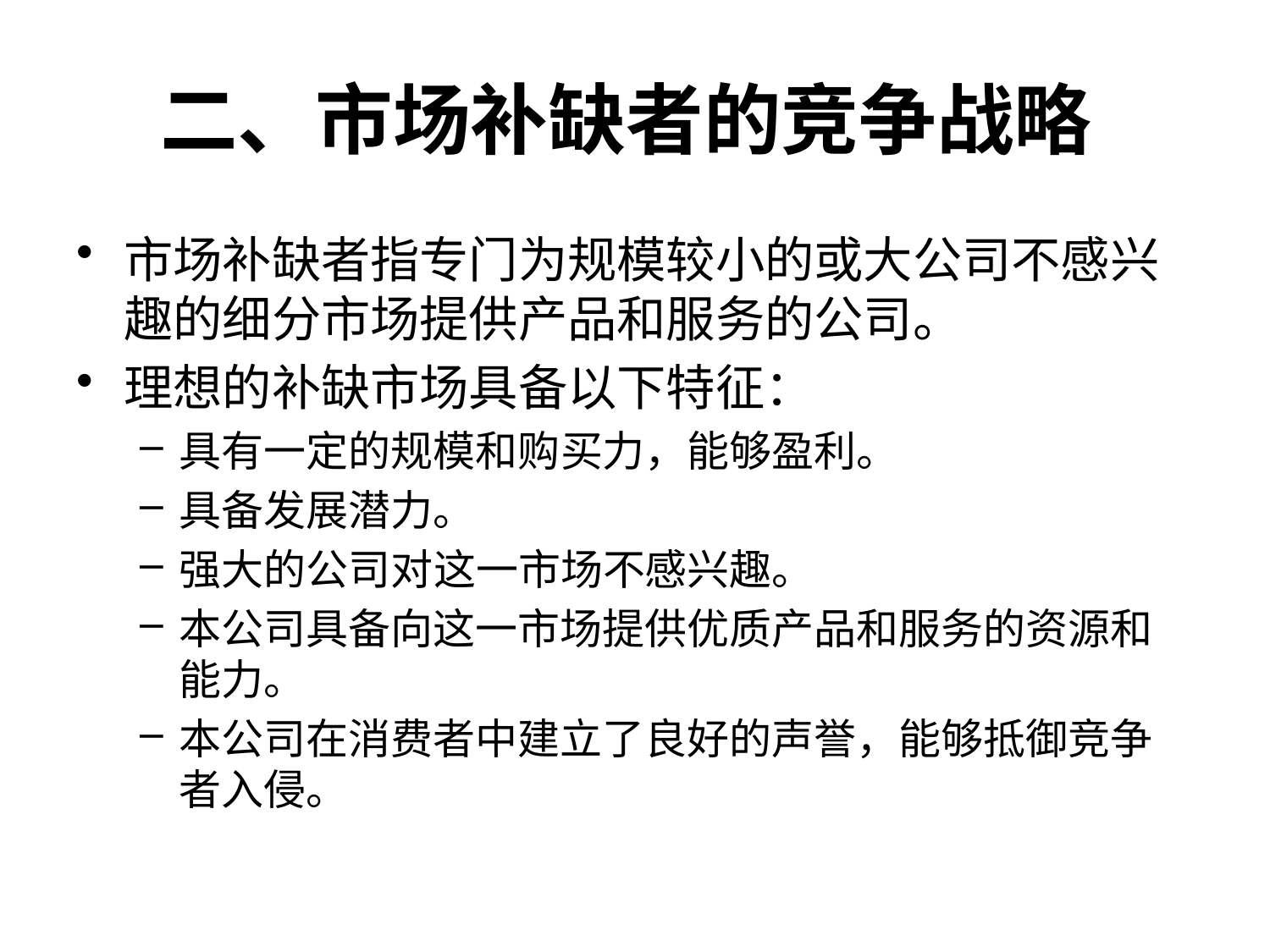

# 二、市场补缺者的竞争战略
市场补缺者指专门为规模较小的或大公司不感兴趣的细分市场提供产品和服务的公司。
理想的补缺市场具备以下特征：
具有一定的规模和购买力，能够盈利。
具备发展潜力。
强大的公司对这一市场不感兴趣。
本公司具备向这一市场提供优质产品和服务的资源和能力。
本公司在消费者中建立了良好的声誉，能够抵御竞争者入侵。